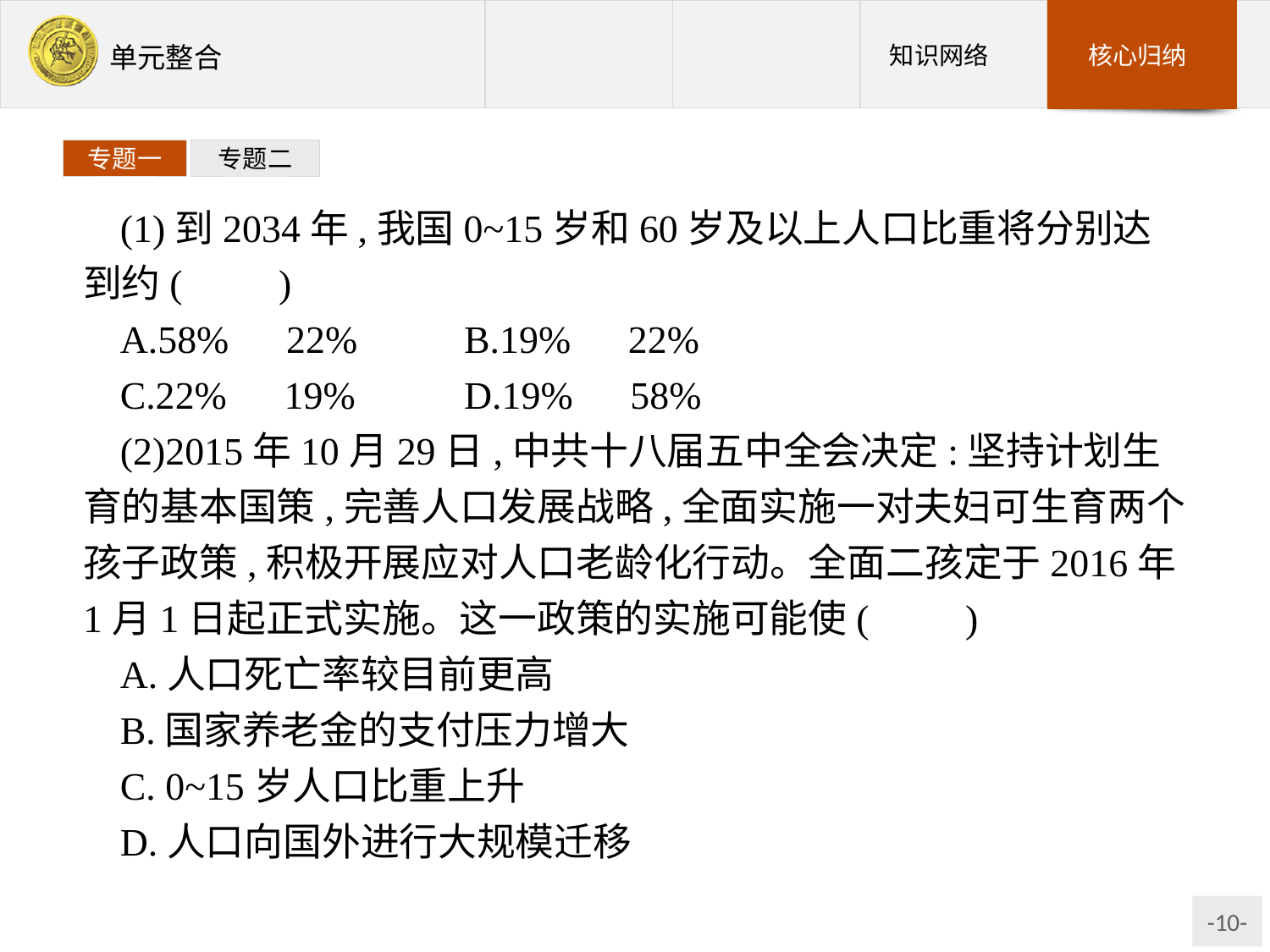

专题一
专题二
(1)到2034年,我国0~15岁和60岁及以上人口比重将分别达到约(　　)
A.58%　22%	B.19%　22%
C.22%　19%	D.19%　58%
(2)2015年10月29日,中共十八届五中全会决定:坚持计划生育的基本国策,完善人口发展战略,全面实施一对夫妇可生育两个孩子政策,积极开展应对人口老龄化行动。全面二孩定于2016年1月1日起正式实施。这一政策的实施可能使(　　)
A.人口死亡率较目前更高
B.国家养老金的支付压力增大
C. 0~15岁人口比重上升
D.人口向国外进行大规模迁移